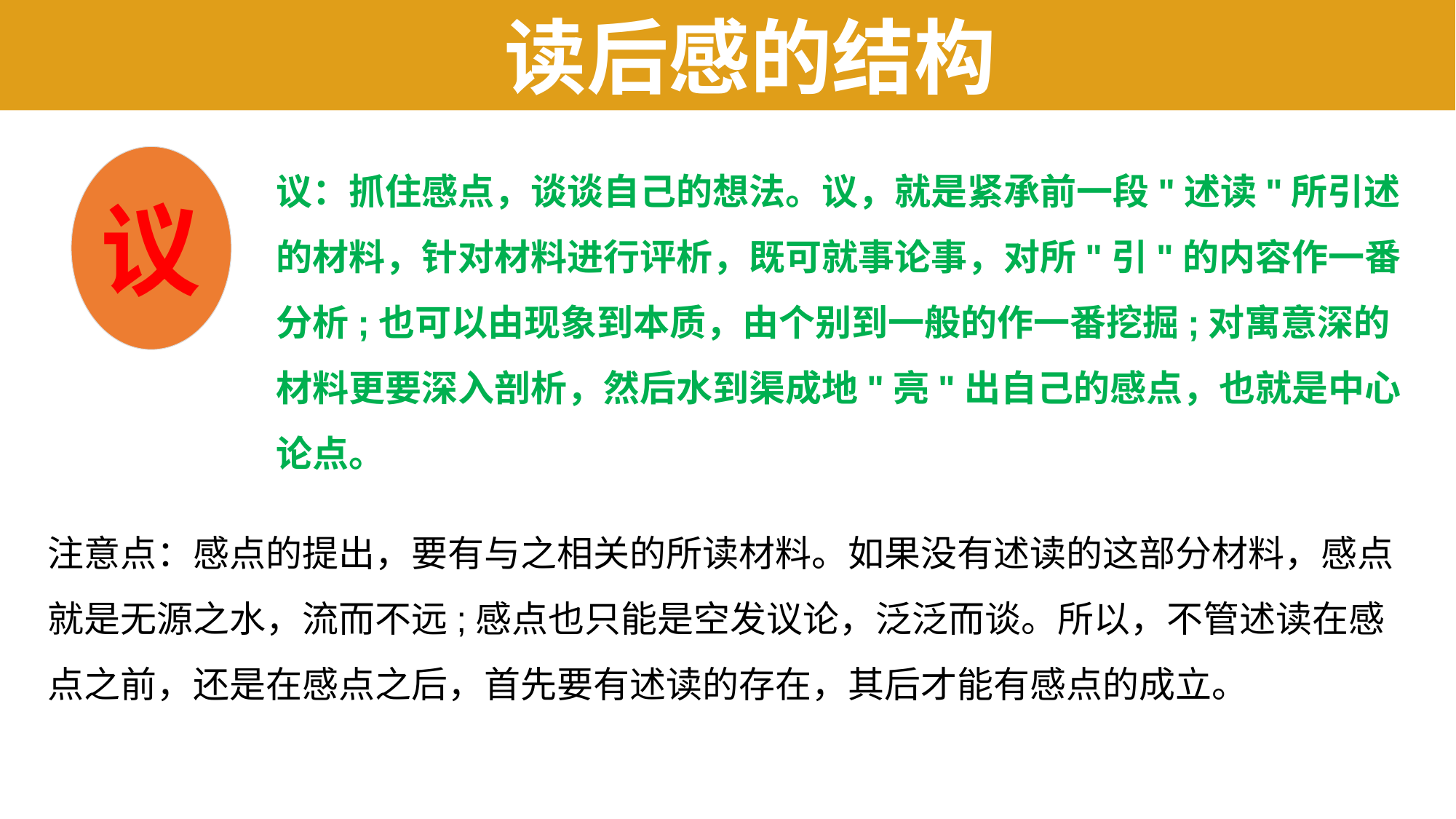

读后感的结构
议：抓住感点，谈谈自己的想法。议，就是紧承前一段"述读"所引述的材料，针对材料进行评析，既可就事论事，对所"引"的内容作一番分析;也可以由现象到本质，由个别到一般的作一番挖掘;对寓意深的材料更要深入剖析，然后水到渠成地"亮"出自己的感点，也就是中心论点。

议
注意点：感点的提出，要有与之相关的所读材料。如果没有述读的这部分材料，感点就是无源之水，流而不远;感点也只能是空发议论，泛泛而谈。所以，不管述读在感点之前，还是在感点之后，首先要有述读的存在，其后才能有感点的成立。